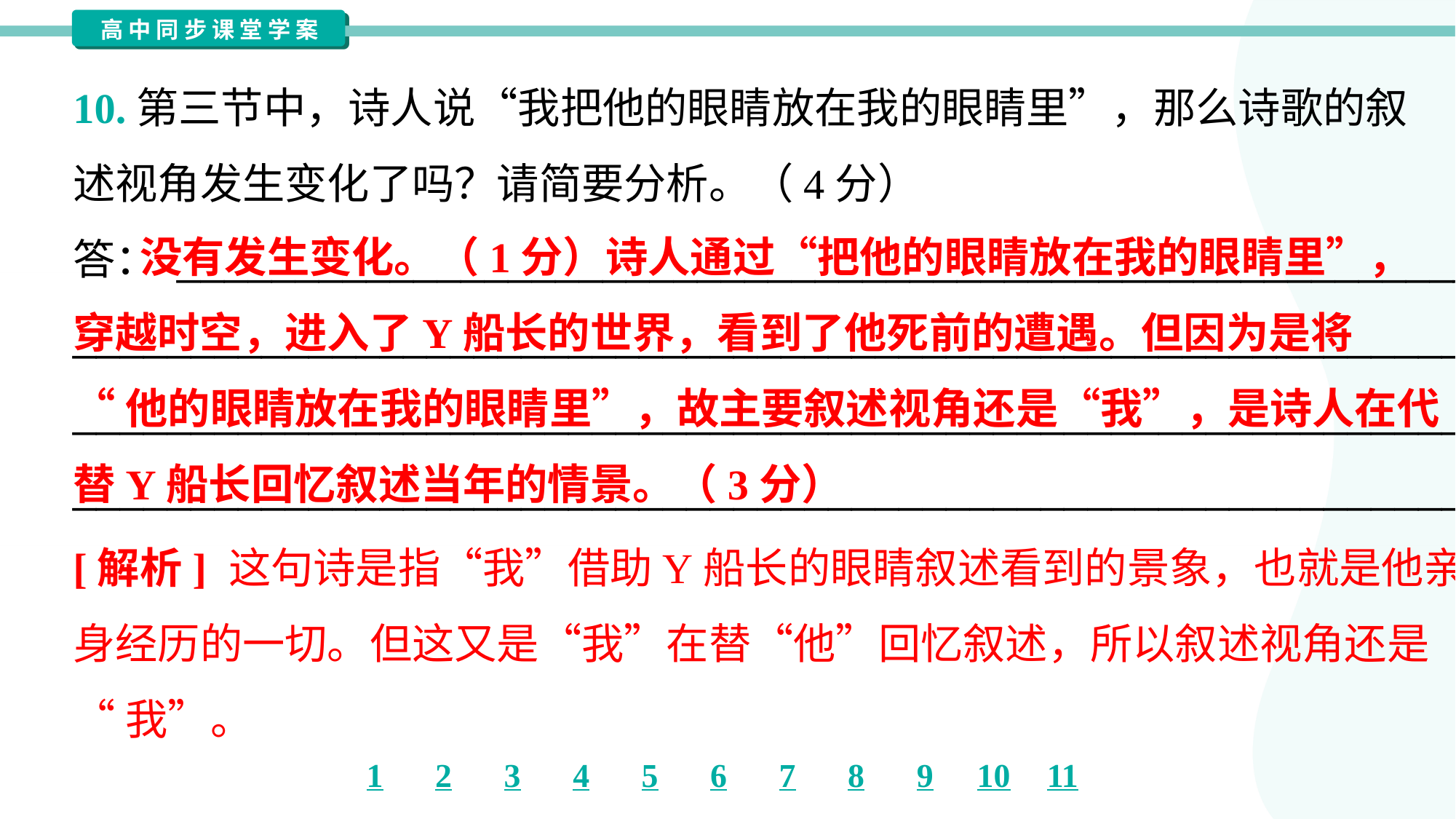

10.第三节中，诗人说“我把他的眼睛放在我的眼睛里”，那么诗歌的叙
述视角发生变化了吗？请简要分析。（4分）
答： ________________________________________________________
_____________________________________________________________
_____________________________________________________________
_____________________________________________________________
      没有发生变化。（1分）诗人通过“把他的眼睛放在我的眼睛里”，
穿越时空，进入了Y船长的世界，看到了他死前的遭遇。但因为是将
“他的眼睛放在我的眼睛里”，故主要叙述视角还是“我”，是诗人在代
替Y船长回忆叙述当年的情景。（3分）
[解析] 这句诗是指“我”借助Y船长的眼睛叙述看到的景象，也就是他亲
身经历的一切。但这又是“我”在替“他”回忆叙述，所以叙述视角还是
“我”。